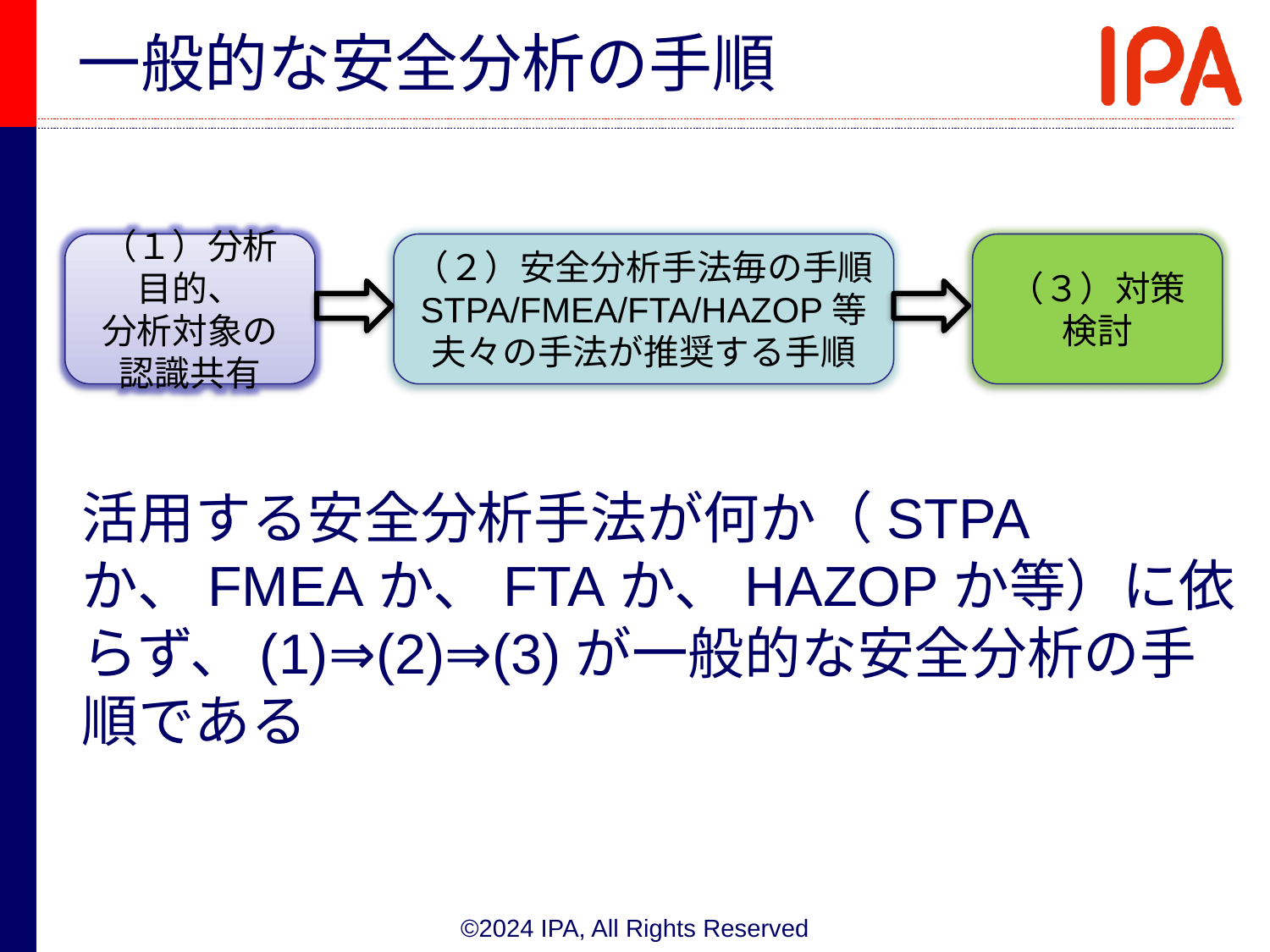

# 一般的な安全分析の手順
（１）分析目的、
分析対象の
認識共有
（２）安全分析手法毎の手順
STPA/FMEA/FTA/HAZOP等
夫々の手法が推奨する手順
（３）対策検討

活用する安全分析手法が何か（STPAか、FMEAか、FTAか、HAZOPか等）に依らず、(1)⇒(2)⇒(3)が一般的な安全分析の手順である
©2024 IPA, All Rights Reserved